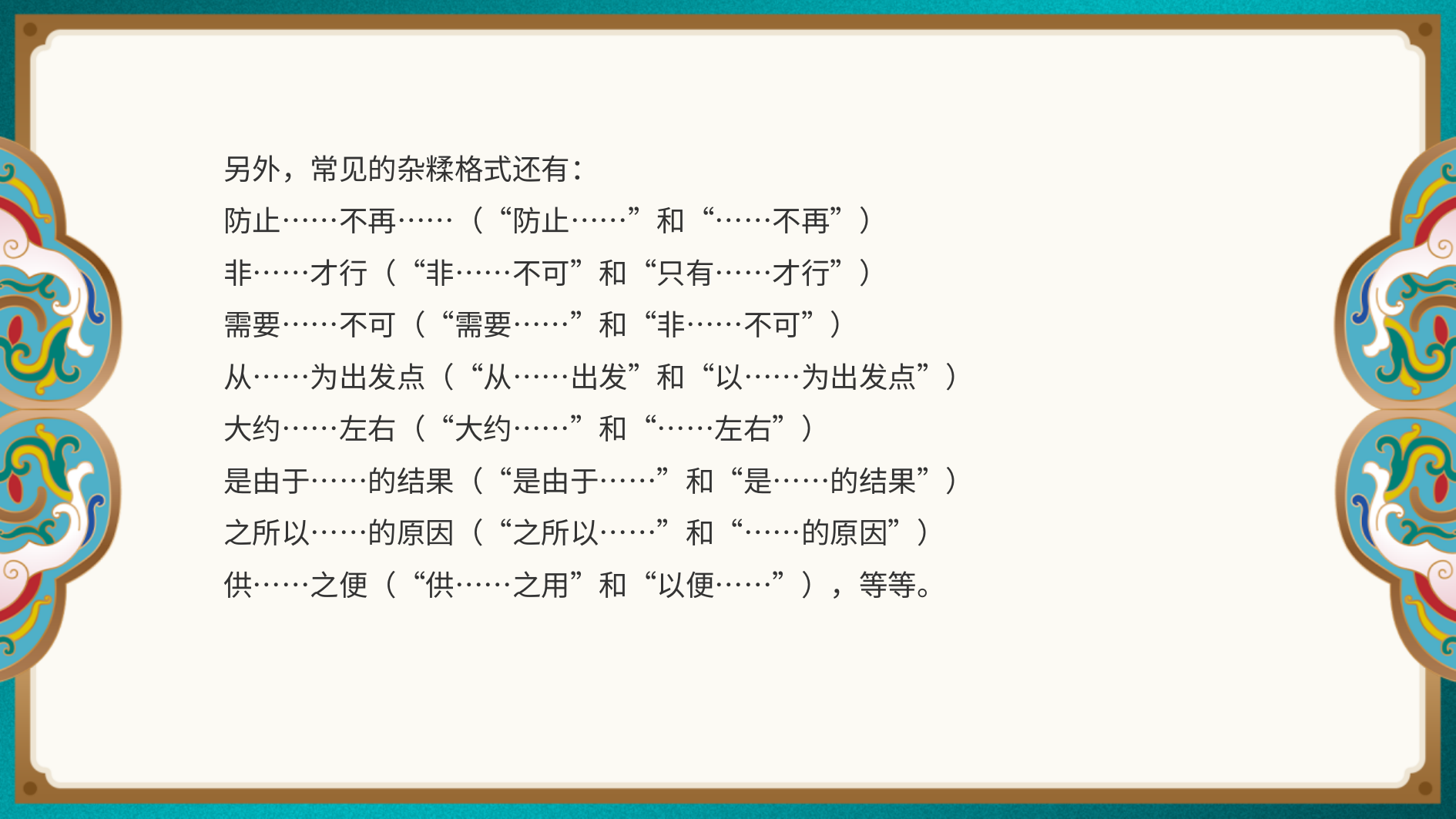

另外，常见的杂糅格式还有：
防止……不再……（“防止……”和“……不再”）
非……才行（“非……不可”和“只有……才行”）
需要……不可（“需要……”和“非……不可”）
从……为出发点（“从……出发”和“以……为出发点”）
大约……左右（“大约……”和“……左右”）
是由于……的结果（“是由于……”和“是……的结果”）
之所以……的原因（“之所以……”和“……的原因”）
供……之便（“供……之用”和“以便……”），等等。